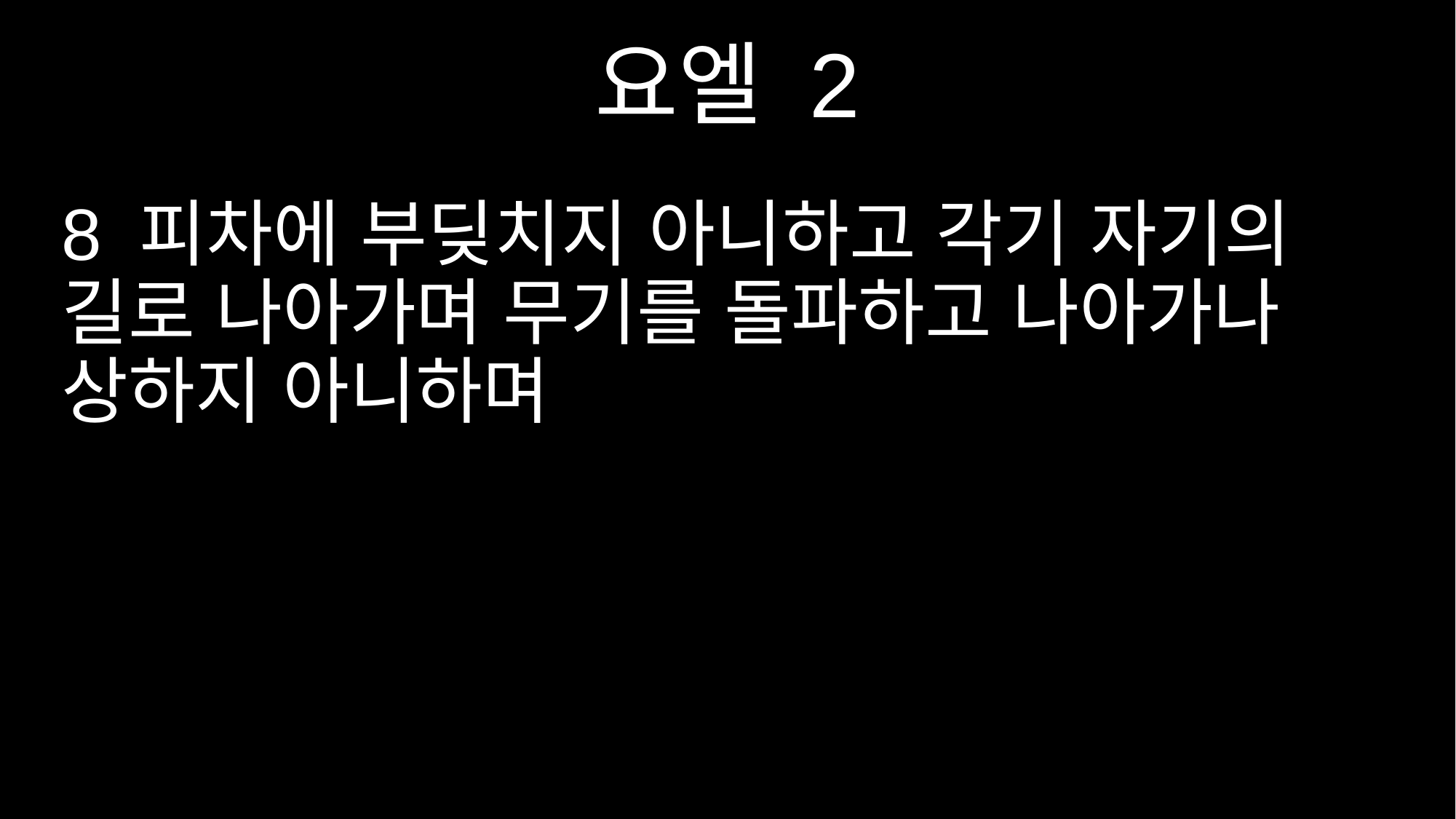

요엘 2
8 피차에 부딪치지 아니하고 각기 자기의 길로 나아가며 무기를 돌파하고 나아가나 상하지 아니하며